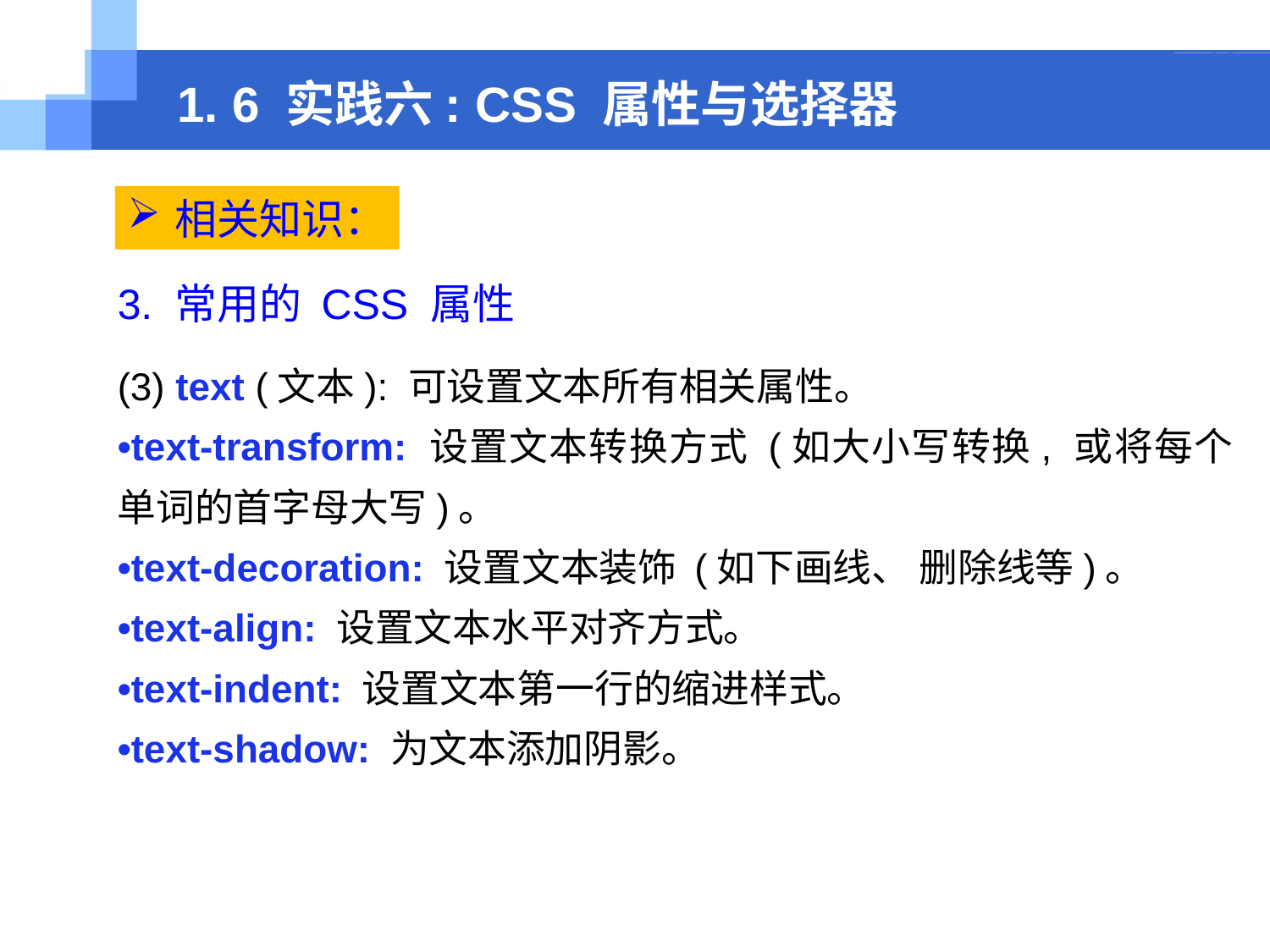

1. 6 实践六: CSS 属性与选择器
相关知识：
3. 常用的 CSS 属性
(3) text (文本): 可设置文本所有相关属性。
•text-transform: 设置文本转换方式 (如大小写转换, 或将每个单词的首字母大写)。
•text-decoration: 设置文本装饰 (如下画线、 删除线等)。
•text-align: 设置文本水平对齐方式。
•text-indent: 设置文本第一行的缩进样式。
•text-shadow: 为文本添加阴影。